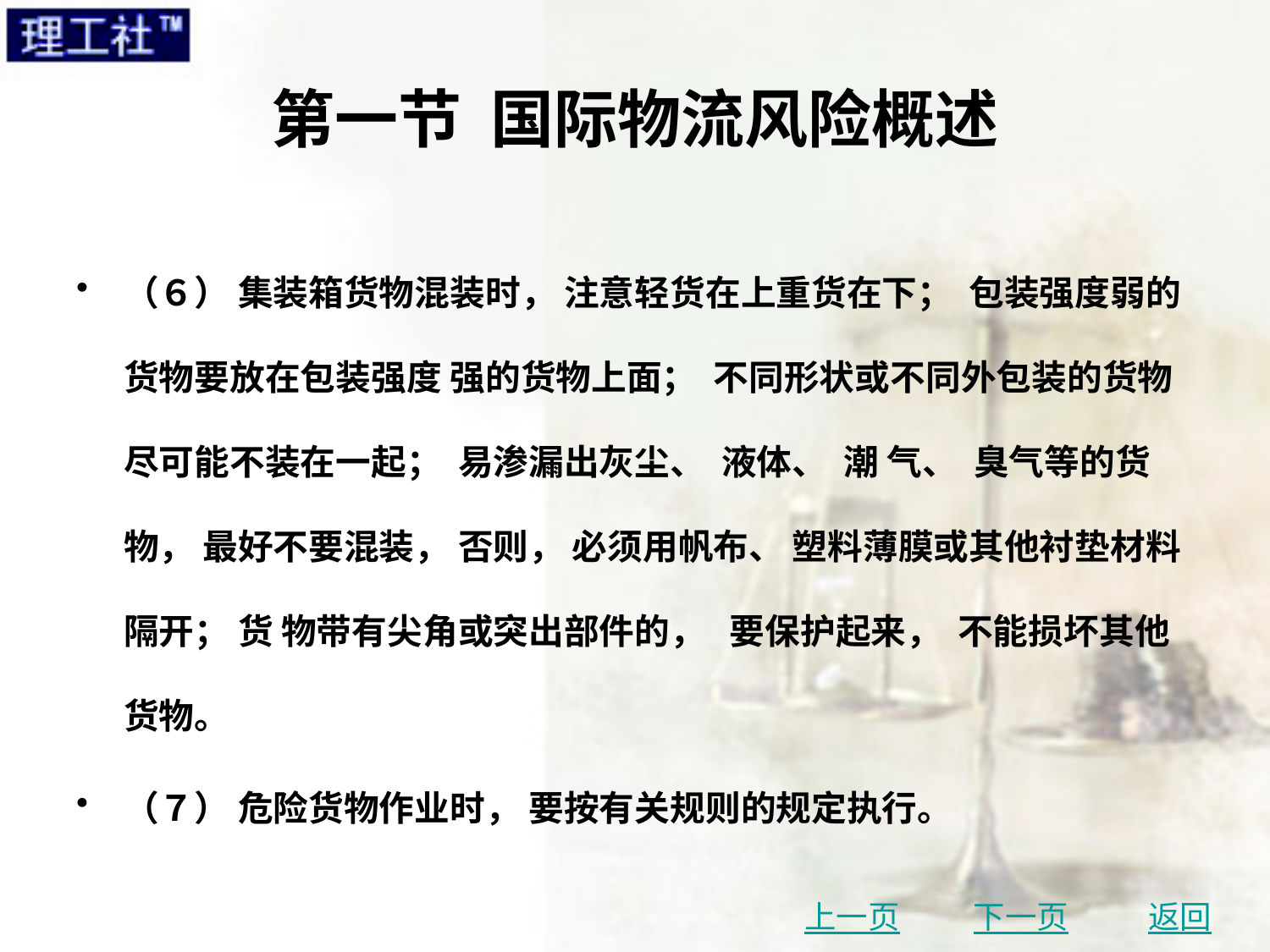

# 第一节  国际物流风险概述
（６） 集装箱货物混装时， 注意轻货在上重货在下；  包装强度弱的货物要放在包装强度 强的货物上面；  不同形状或不同外包装的货物尽可能不装在一起；  易渗漏出灰尘、  液体、  潮 气、  臭气等的货物， 最好不要混装， 否则， 必须用帆布、 塑料薄膜或其他衬垫材料隔开； 货 物带有尖角或突出部件的，   要保护起来，  不能损坏其他货物。
（７） 危险货物作业时， 要按有关规则的规定执行。
上一页
下一页
返回